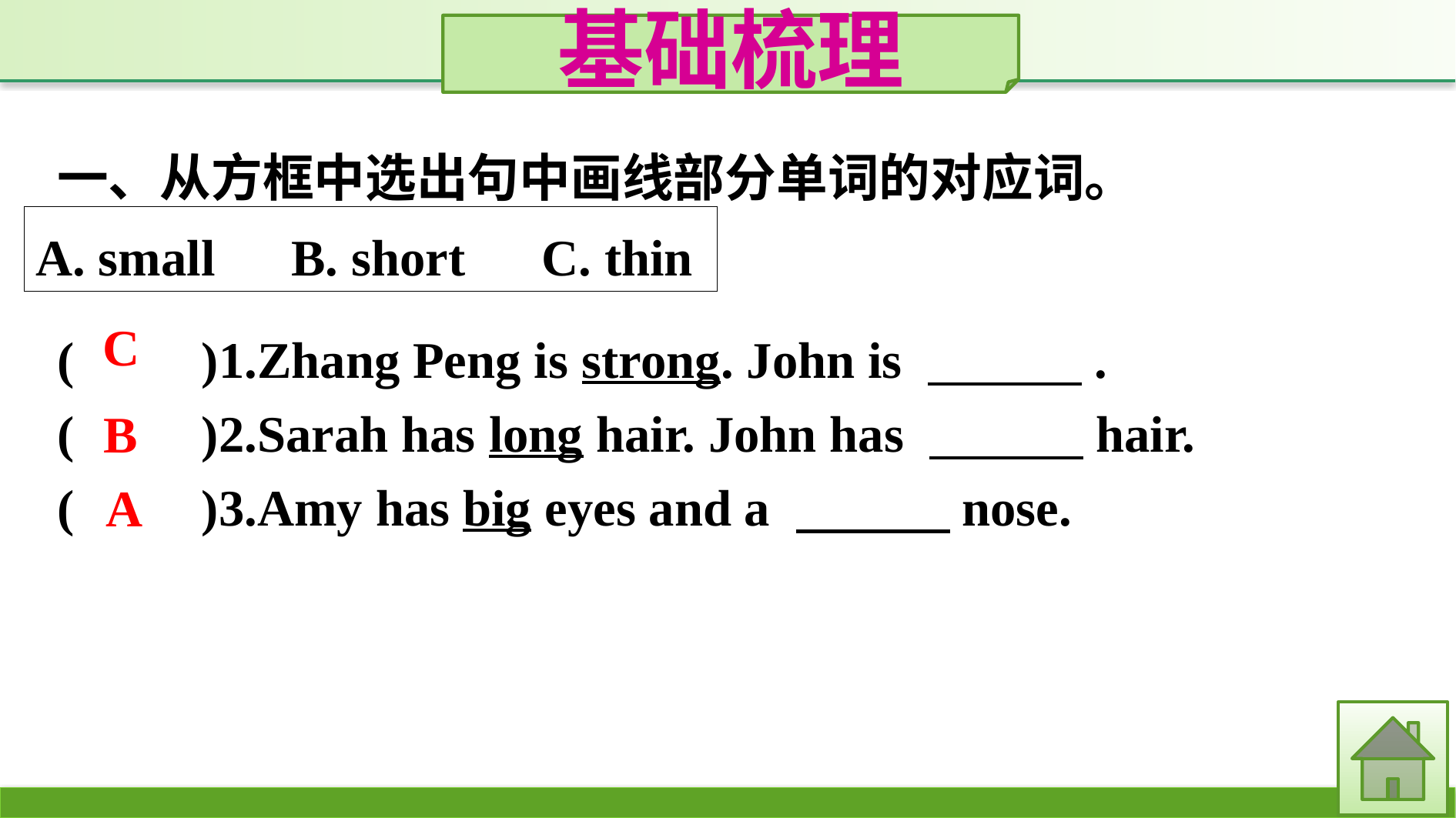

基础梳理
一、从方框中选出句中画线部分单词的对应词。
A. small　B. short　C. thin
(　　)1.Zhang Peng is strong. John is 　　　.
(　　)2.Sarah has long hair. John has 　　　hair.
(　　)3.Amy has big eyes and a 　　　nose.
C
B
A